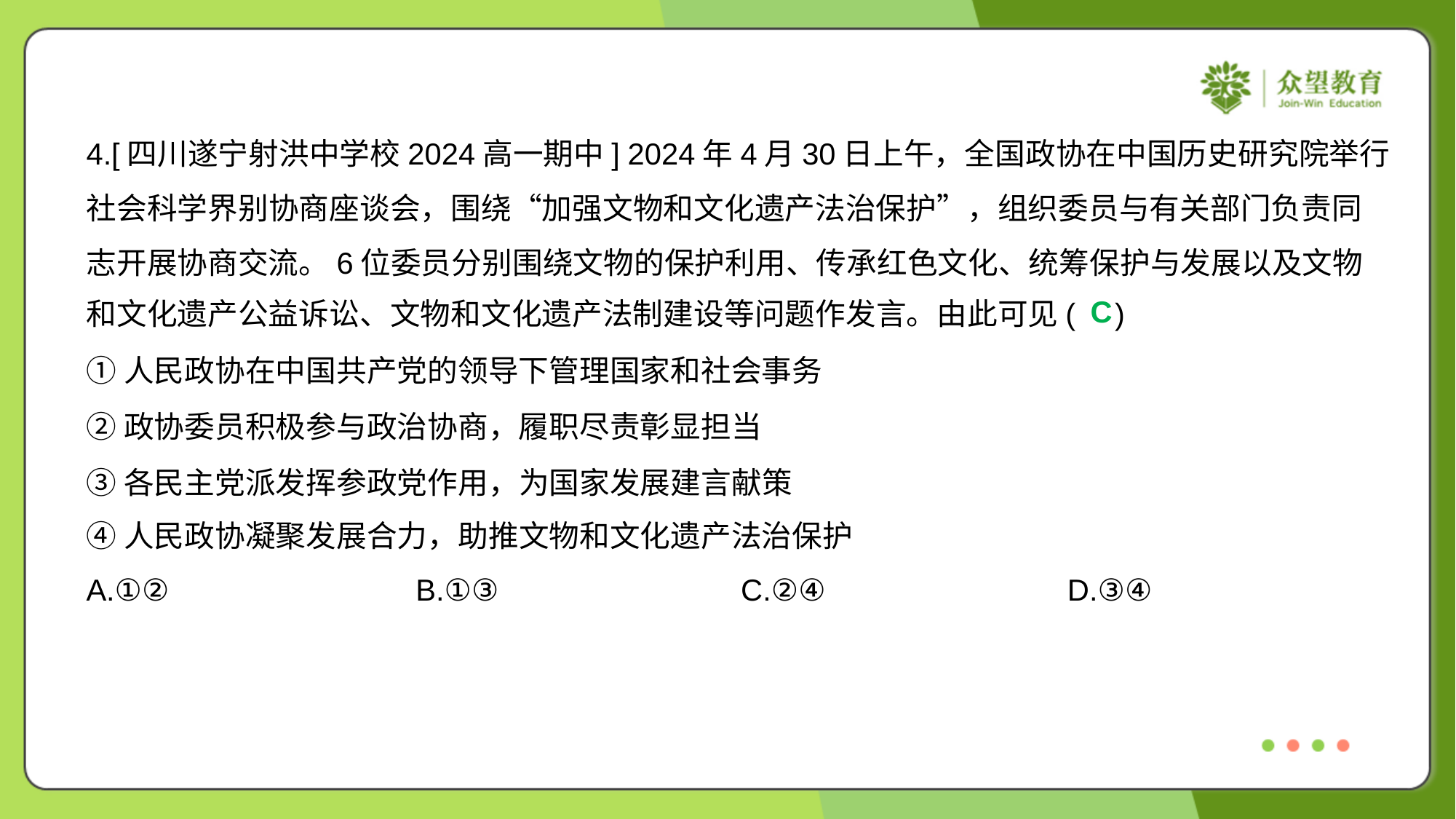

4.[四川遂宁射洪中学校2024高一期中] 2024年4月30日上午，全国政协在中国历史研究院举行
社会科学界别协商座谈会，围绕“加强文物和文化遗产法治保护”，组织委员与有关部门负责同
志开展协商交流。6位委员分别围绕文物的保护利用、传承红色文化、统筹保护与发展以及文物
和文化遗产公益诉讼、文物和文化遗产法制建设等问题作发言。由此可见(     )
C
①人民政协在中国共产党的领导下管理国家和社会事务
②政协委员积极参与政治协商，履职尽责彰显担当
③各民主党派发挥参政党作用，为国家发展建言献策
④人民政协凝聚发展合力，助推文物和文化遗产法治保护
A.①②	B.①③	C.②④	D.③④